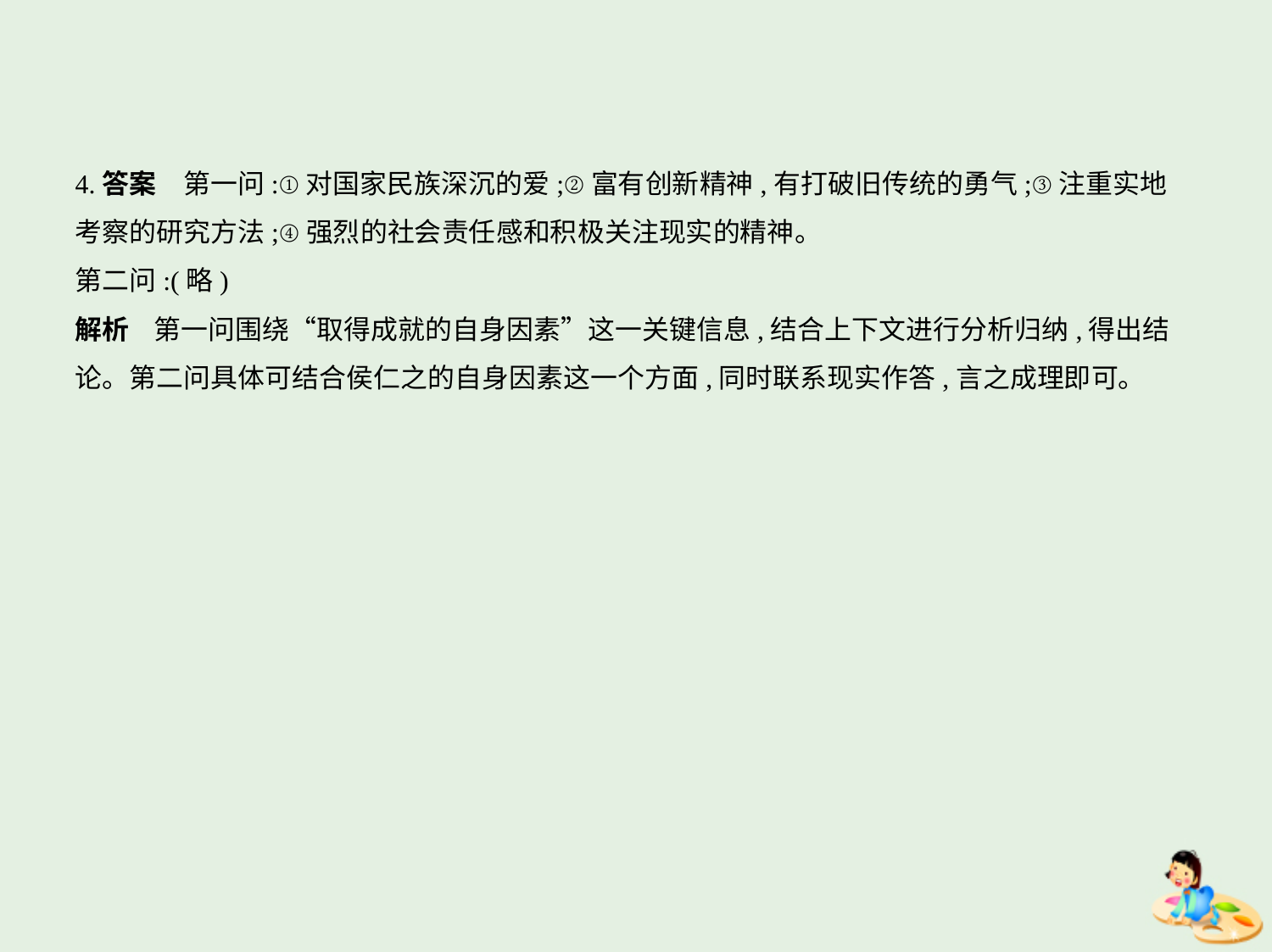

4.答案　第一问:①对国家民族深沉的爱;②富有创新精神,有打破旧传统的勇气;③注重实地
考察的研究方法;④强烈的社会责任感和积极关注现实的精神。
第二问:(略)
解析    第一问围绕“取得成就的自身因素”这一关键信息,结合上下文进行分析归纳,得出结
论。第二问具体可结合侯仁之的自身因素这一个方面,同时联系现实作答,言之成理即可。